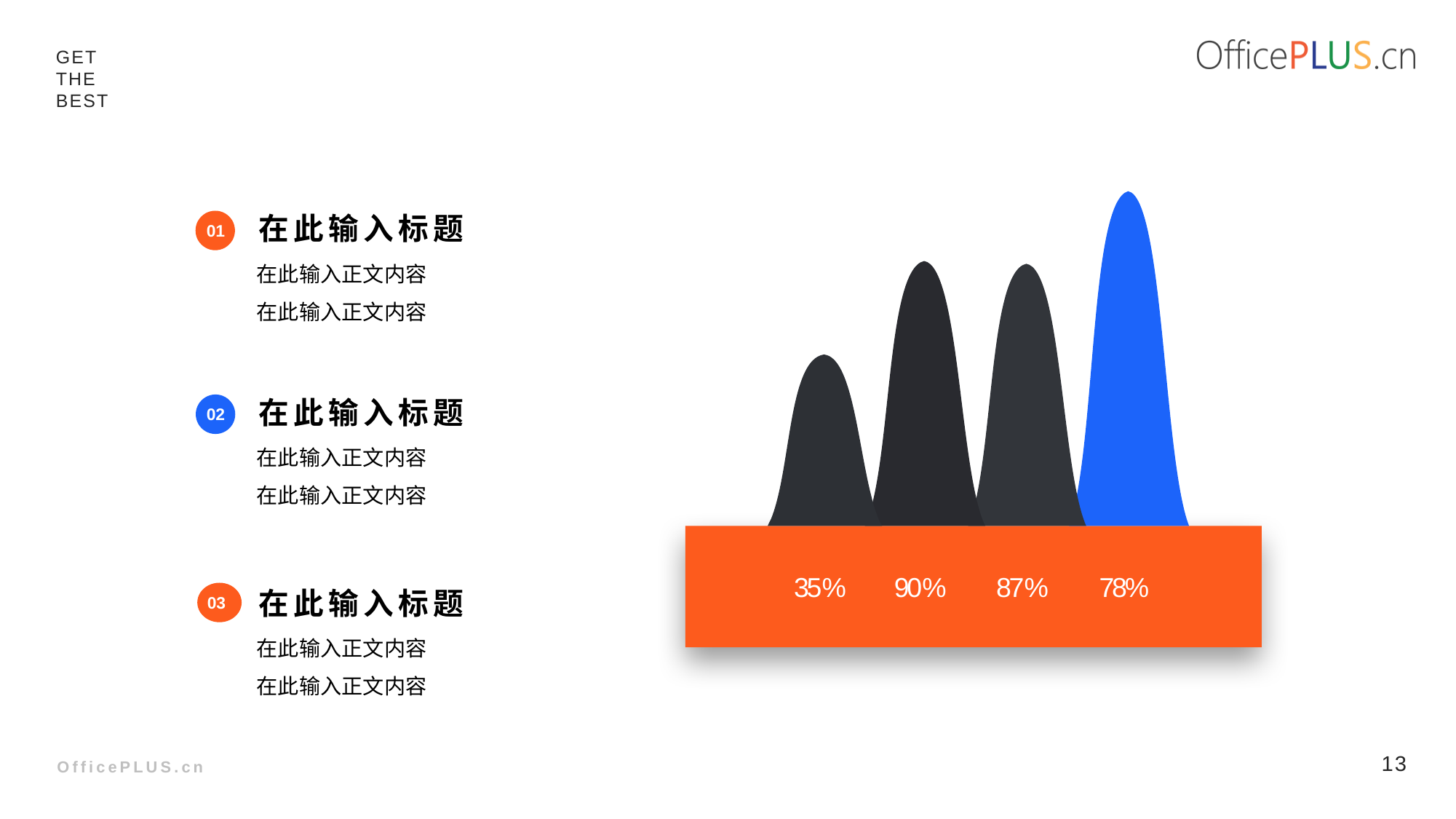

在此输入标题

01
在此输入正文内容
在此输入正文内容

在此输入标题

02
在此输入正文内容
在此输入正文内容

35%
90%
87%
78%
在此输入标题

03
在此输入正文内容
在此输入正文内容
13